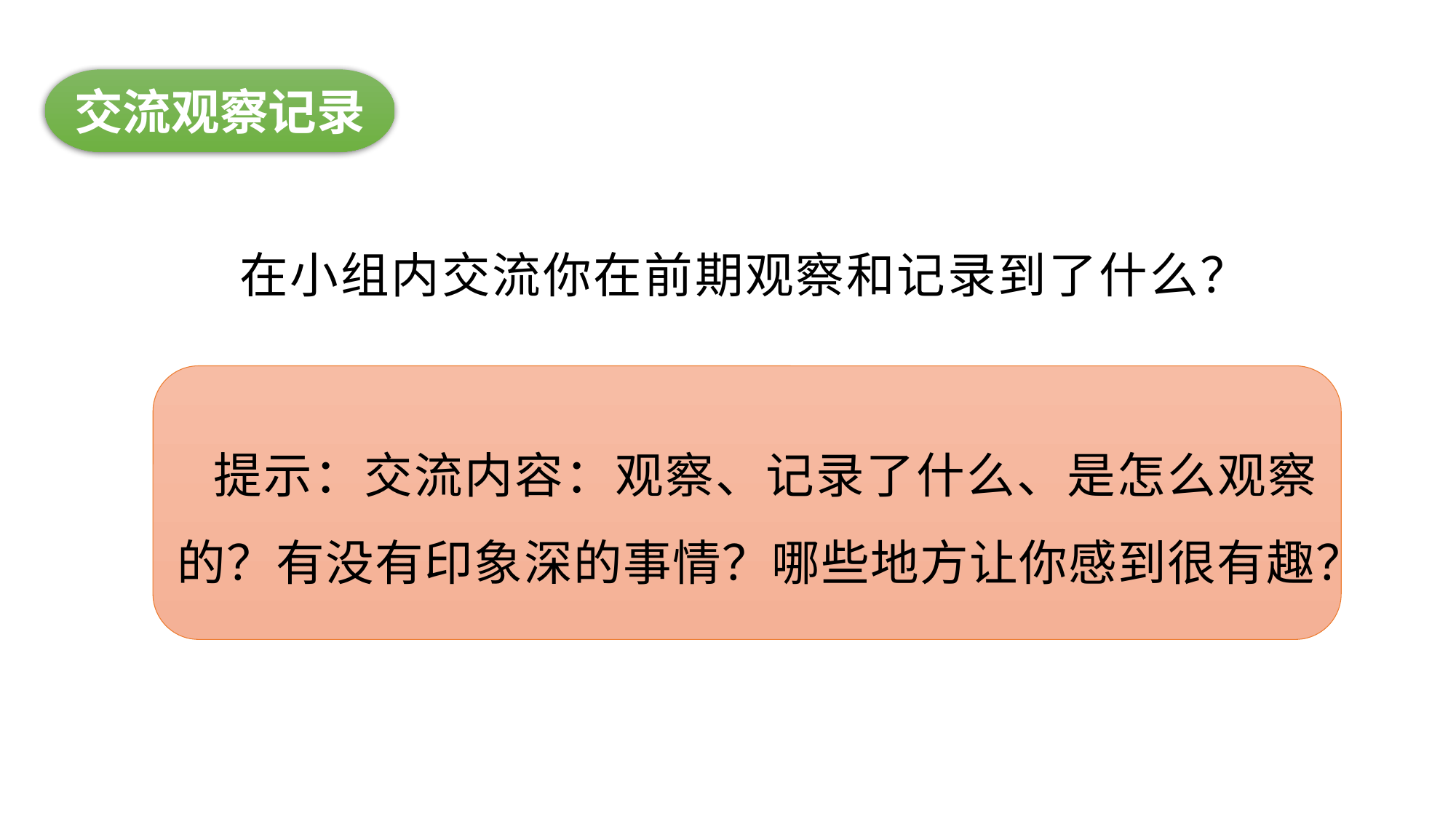

交流观察记录
在小组内交流你在前期观察和记录到了什么？
提示：交流内容：观察、记录了什么、是怎么观察的？有没有印象深的事情？哪些地方让你感到很有趣？